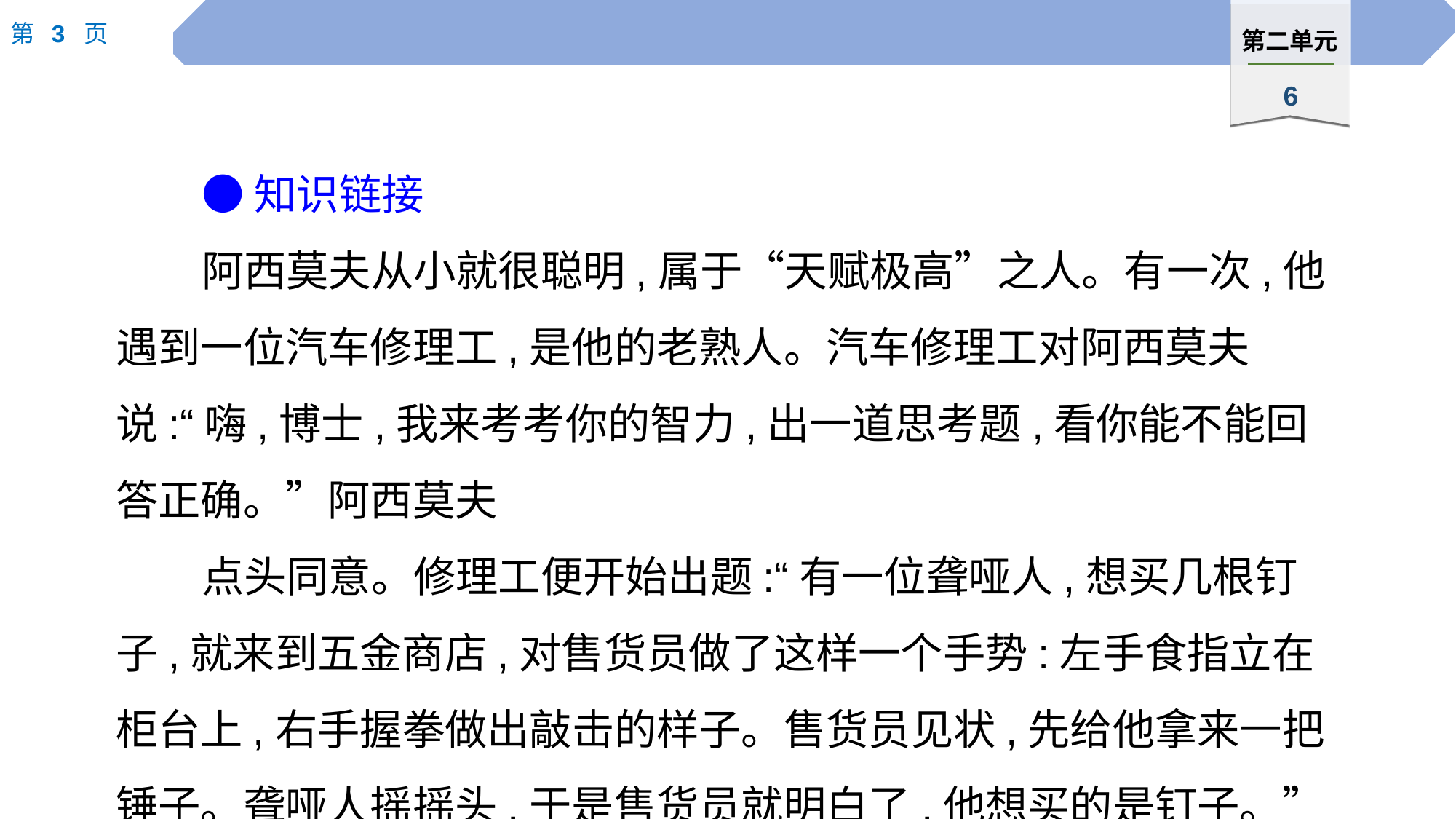

●知识链接
阿西莫夫从小就很聪明,属于“天赋极高”之人。有一次,他遇到一位汽车修理工,是他的老熟人。汽车修理工对阿西莫夫说:“嗨,博士,我来考考你的智力,出一道思考题,看你能不能回答正确。”阿西莫夫
点头同意。修理工便开始出题:“有一位聋哑人,想买几根钉子,就来到五金商店,对售货员做了这样一个手势:左手食指立在柜台上,右手握拳做出敲击的样子。售货员见状,先给他拿来一把锤子。聋哑人摇摇头,于是售货员就明白了,他想买的是钉子。”